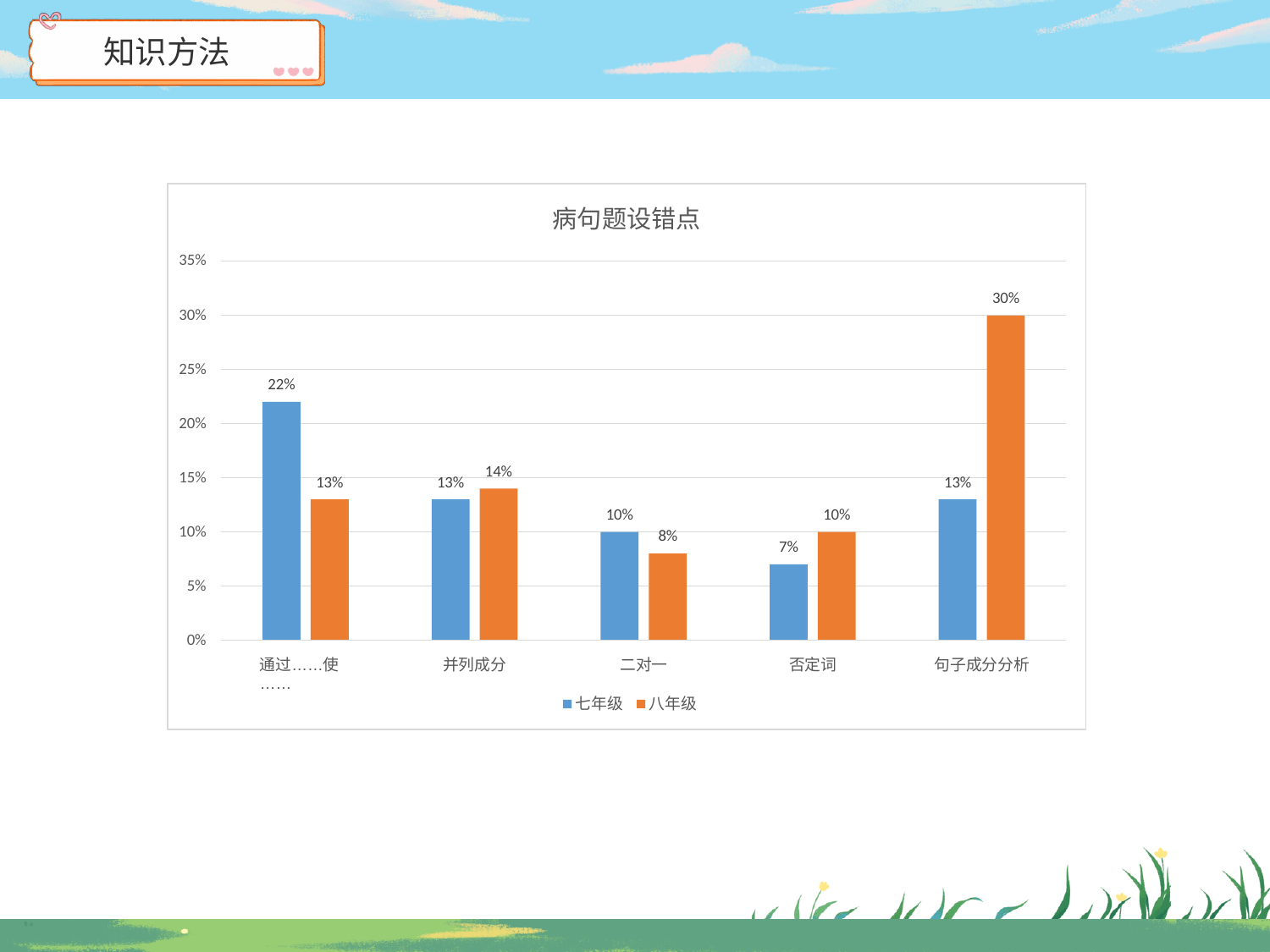

# 知识方法

病句题设错点
35%

30%
30%

25%

22%

20%

14%
15%
13%
13%
13%

10%
10%
10%
8%

7%

5%

0%

通过……使……
并列成分
二对一
否定词
句子成分分析
七年级	八年级